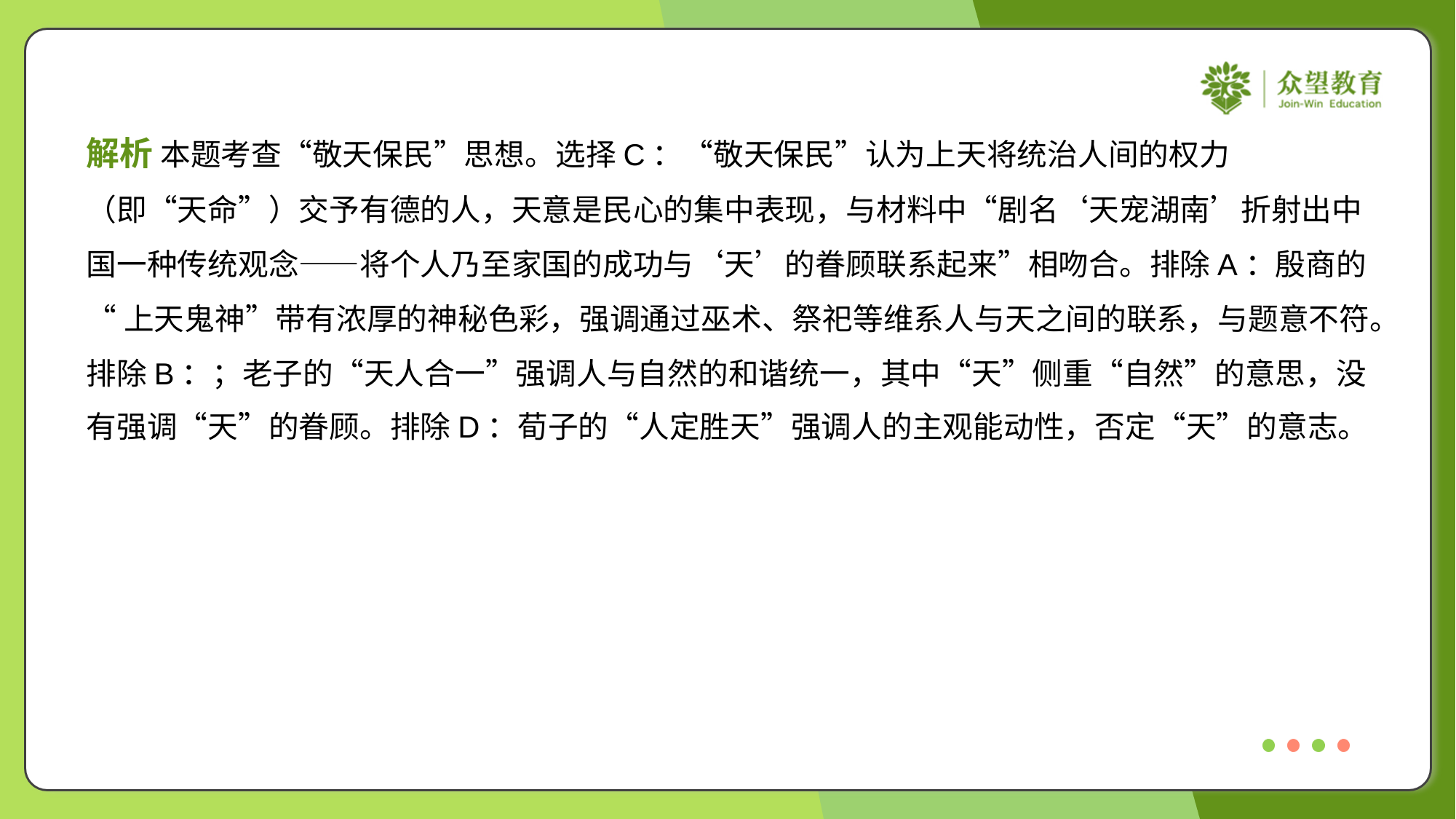

解析 本题考查“敬天保民”思想。选择C：“敬天保民”认为上天将统治人间的权力
（即“天命”）交予有德的人，天意是民心的集中表现，与材料中“剧名‘天宠湖南’折射出中
国一种传统观念——将个人乃至家国的成功与‘天’的眷顾联系起来”相吻合。排除A：殷商的
“上天鬼神”带有浓厚的神秘色彩，强调通过巫术、祭祀等维系人与天之间的联系，与题意不符。
排除B：；老子的“天人合一”强调人与自然的和谐统一，其中“天”侧重“自然”的意思，没
有强调“天”的眷顾。排除D：荀子的“人定胜天”强调人的主观能动性，否定“天”的意志。